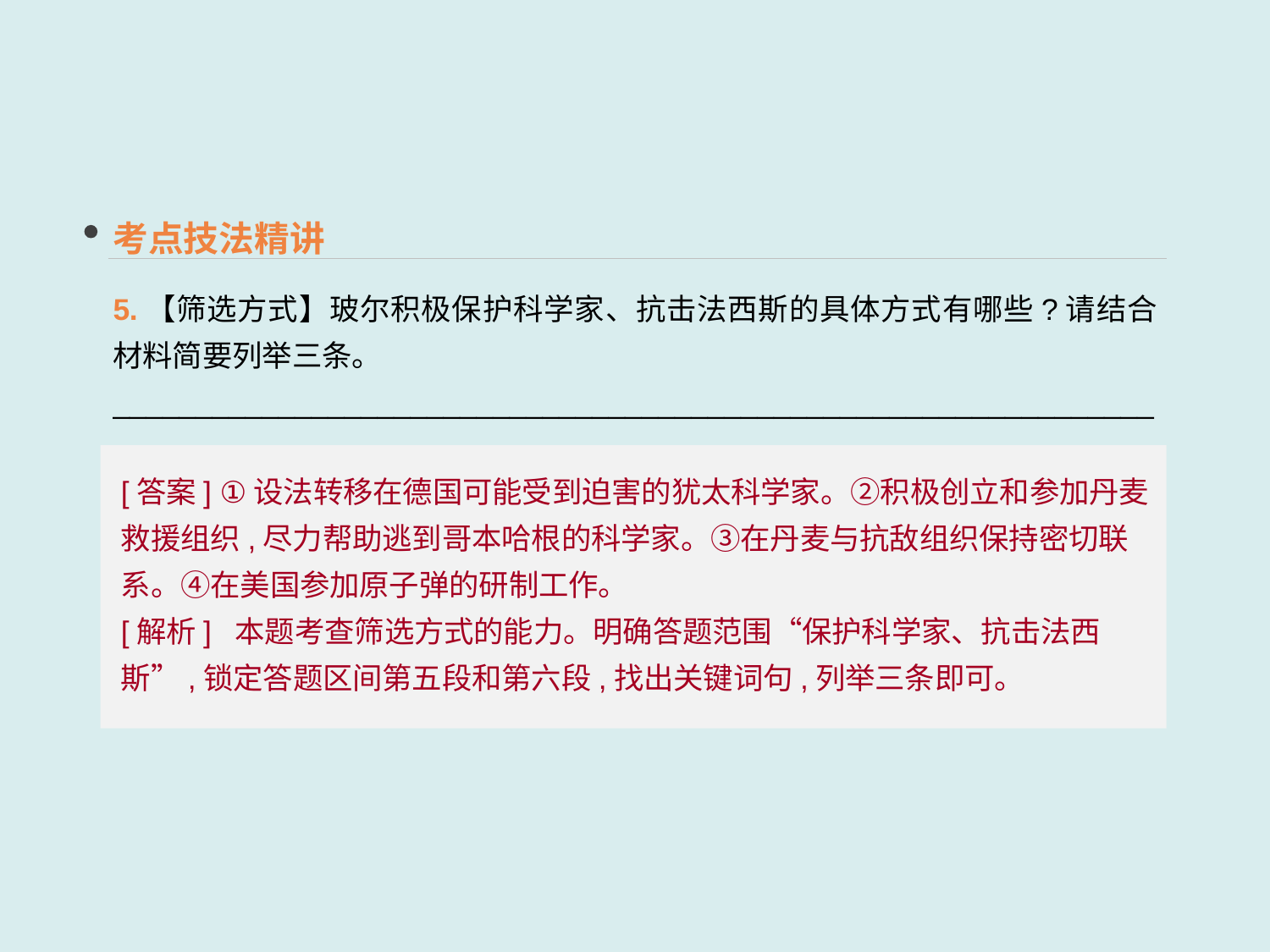

考点技法精讲

5.【筛选方式】玻尔积极保护科学家、抗击法西斯的具体方式有哪些?请结合材料简要列举三条。
_______________________________________________________________________________

[答案] ①设法转移在德国可能受到迫害的犹太科学家。②积极创立和参加丹麦救援组织,尽力帮助逃到哥本哈根的科学家。③在丹麦与抗敌组织保持密切联系。④在美国参加原子弹的研制工作。
[解析]  本题考查筛选方式的能力。明确答题范围“保护科学家、抗击法西斯”,锁定答题区间第五段和第六段,找出关键词句,列举三条即可。